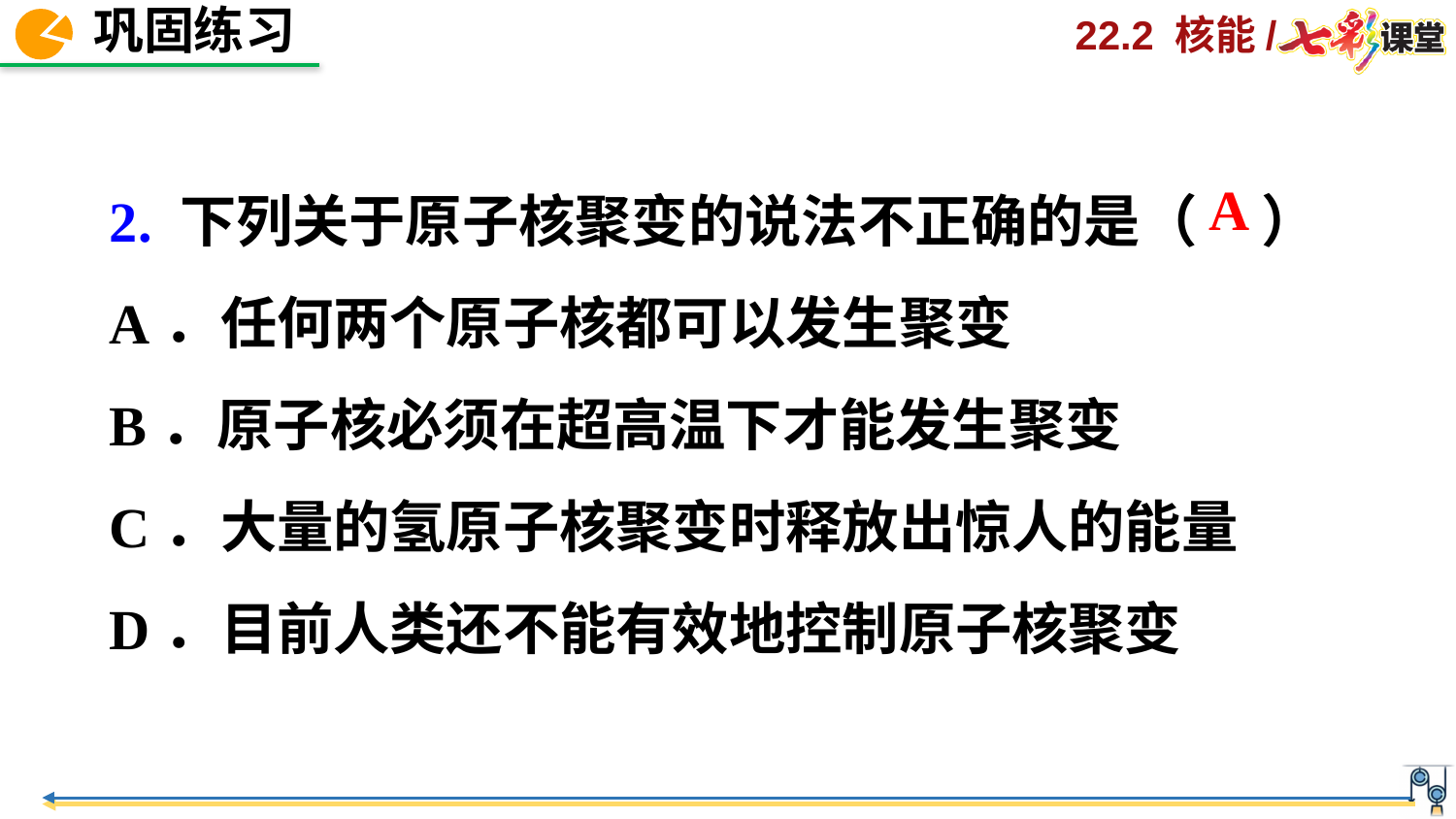

2. 下列关于原子核聚变的说法不正确的是（     ）
A．任何两个原子核都可以发生聚变
B．原子核必须在超高温下才能发生聚变
C．大量的氢原子核聚变时释放出惊人的能量
D．目前人类还不能有效地控制原子核聚变
A